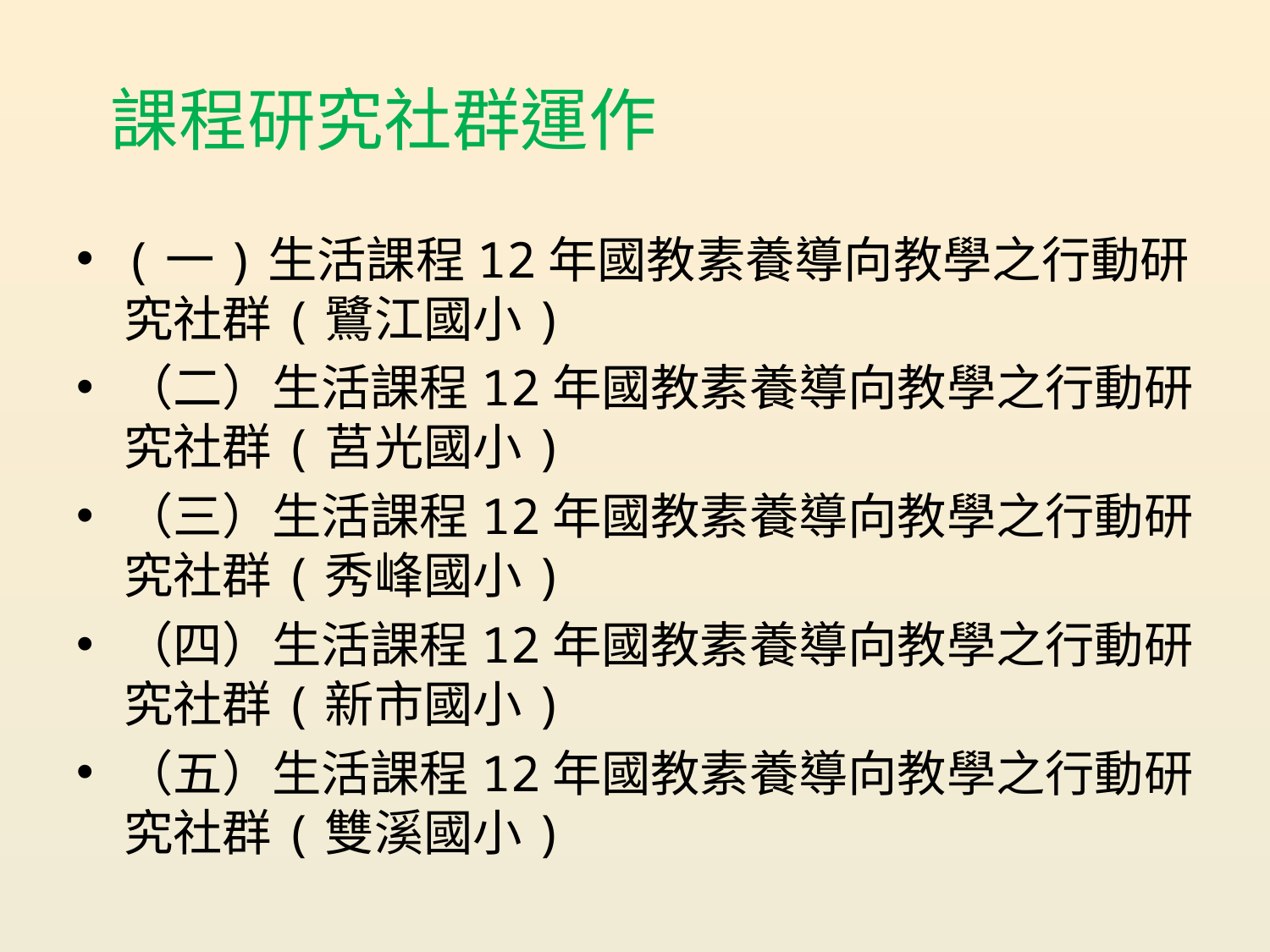

# 課程研究社群運作
(一)生活課程12年國教素養導向教學之行動研究社群(鷺江國小)
（二）生活課程12年國教素養導向教學之行動研究社群(莒光國小)
（三）生活課程12年國教素養導向教學之行動研究社群(秀峰國小)
（四）生活課程12年國教素養導向教學之行動研究社群(新市國小)
（五）生活課程12年國教素養導向教學之行動研究社群(雙溪國小)